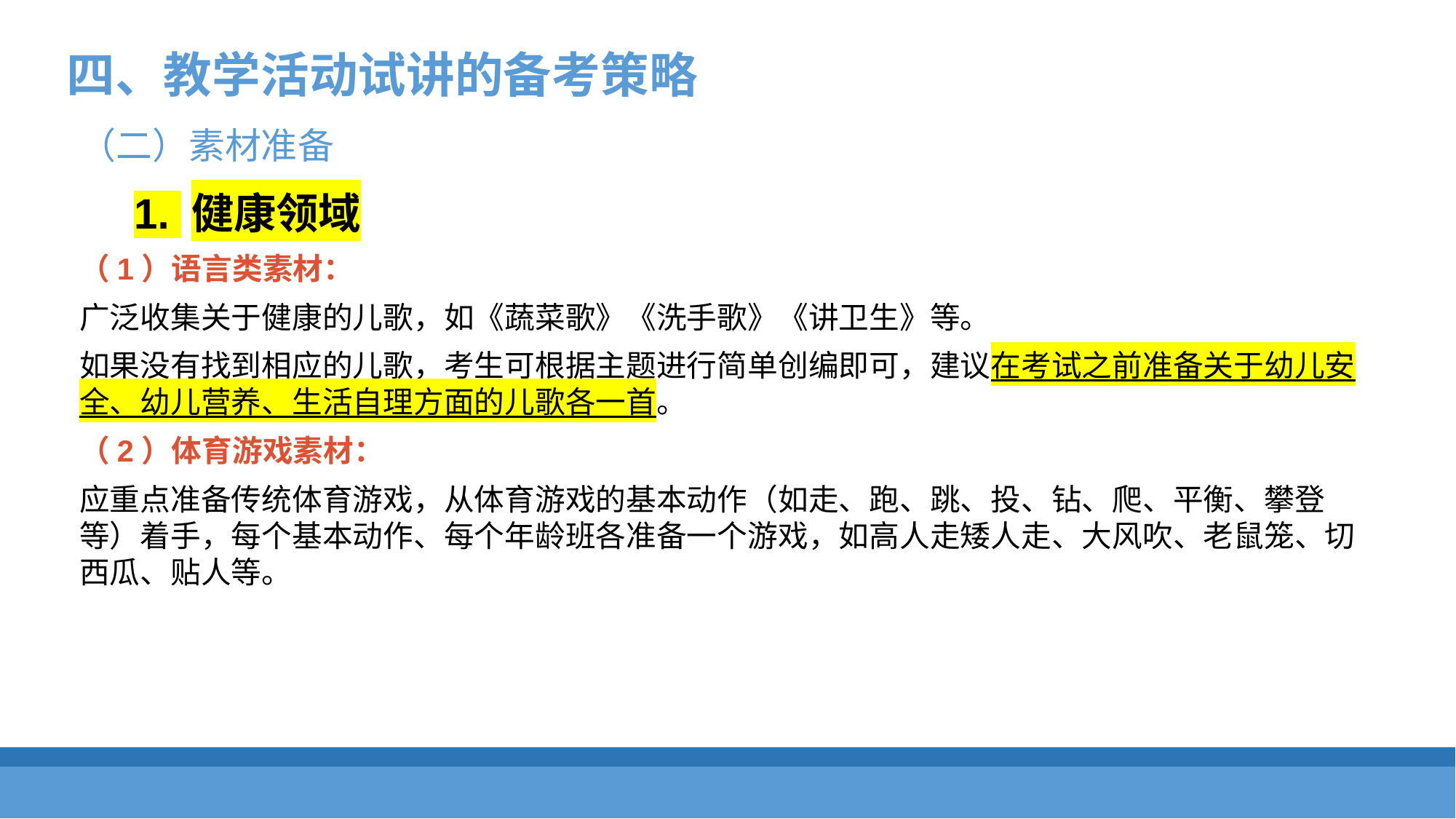

四、教学活动试讲的备考策略
（二）素材准备
1. 健康领域
（1）语言类素材：
广泛收集关于健康的儿歌，如《蔬菜歌》《洗手歌》《讲卫生》等。
如果没有找到相应的儿歌，考生可根据主题进行简单创编即可，建议在考试之前准备关于幼儿安全、幼儿营养、生活自理方面的儿歌各一首。
（2）体育游戏素材：
应重点准备传统体育游戏，从体育游戏的基本动作（如走、跑、跳、投、钻、爬、平衡、攀登等）着手，每个基本动作、每个年龄班各准备一个游戏，如高人走矮人走、大风吹、老鼠笼、切西瓜、贴人等。